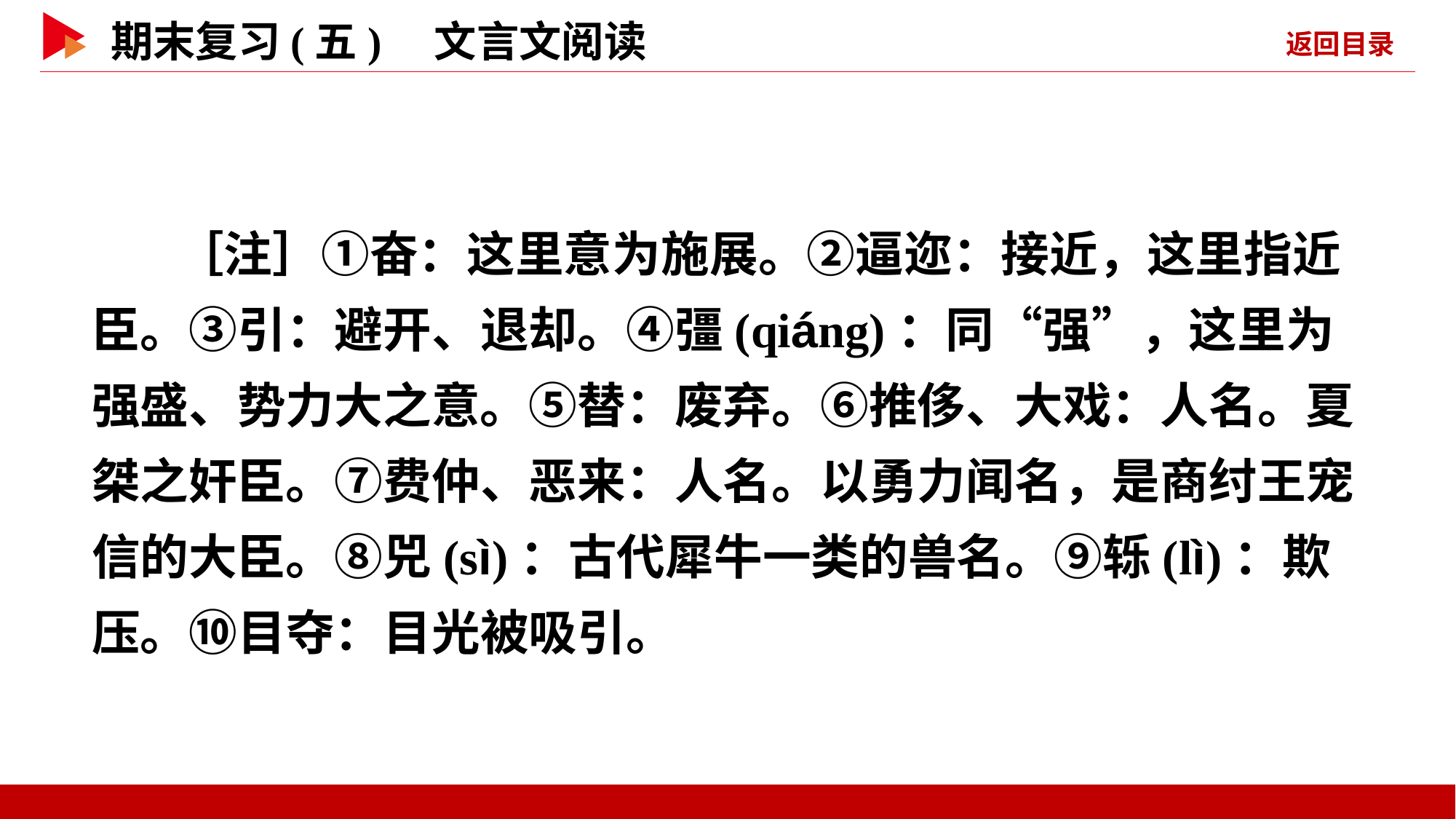

［注］①奋：这里意为施展。②逼迩：接近，这里指近臣。③引：避开、退却。④彊(qiáng)：同“强”，这里为强盛、势力大之意。⑤替：废弃。⑥推侈、大戏：人名。夏桀之奸臣。⑦费仲、恶来：人名。以勇力闻名，是商纣王宠信的大臣。⑧兕(sì)：古代犀牛一类的兽名。⑨轹(lì)：欺压。⑩目夺：目光被吸引。